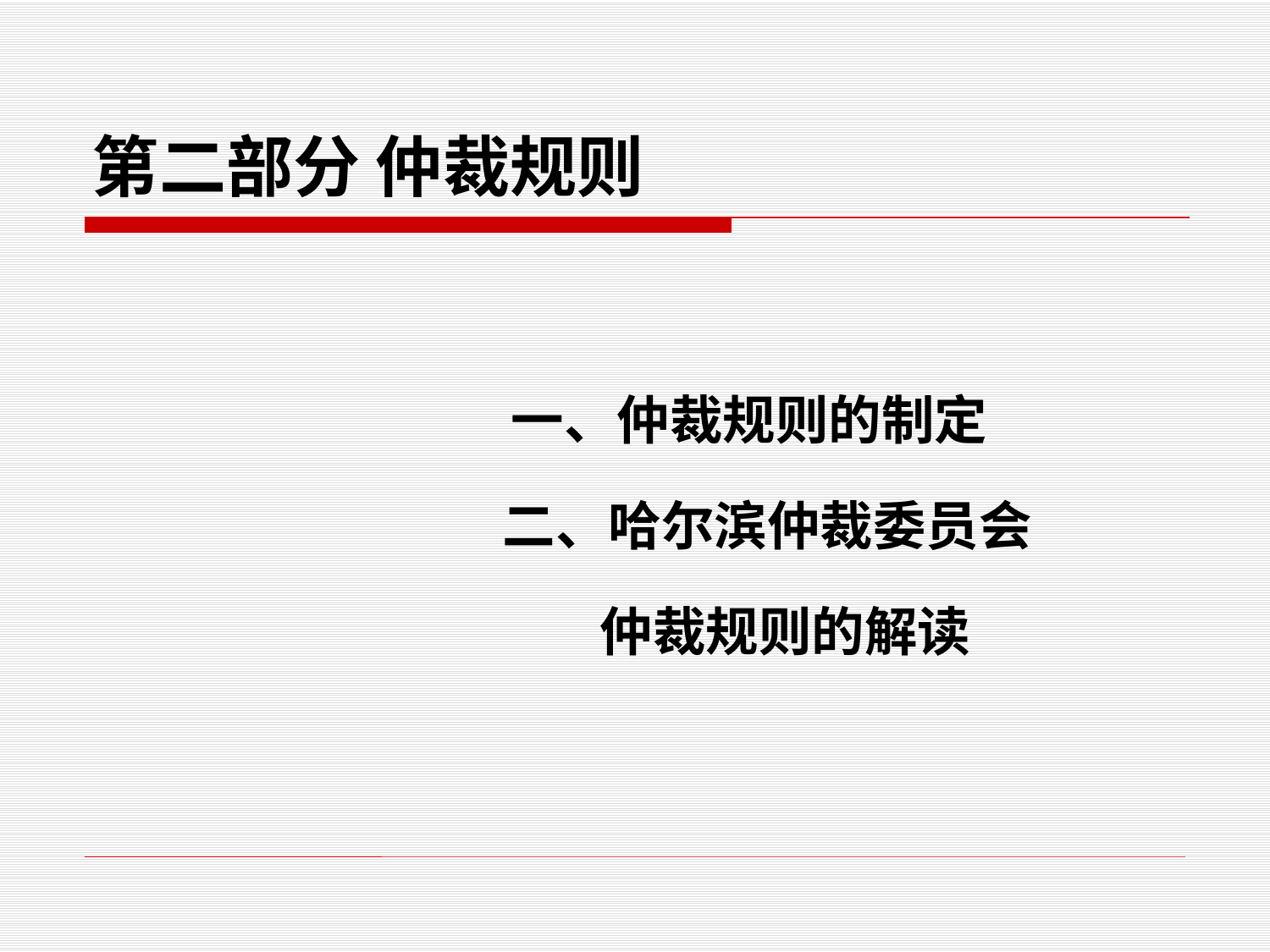

# 第二部分 仲裁规则

                  一、仲裁规则的制定
                     二、哈尔滨仲裁委员会
                        仲裁规则的解读